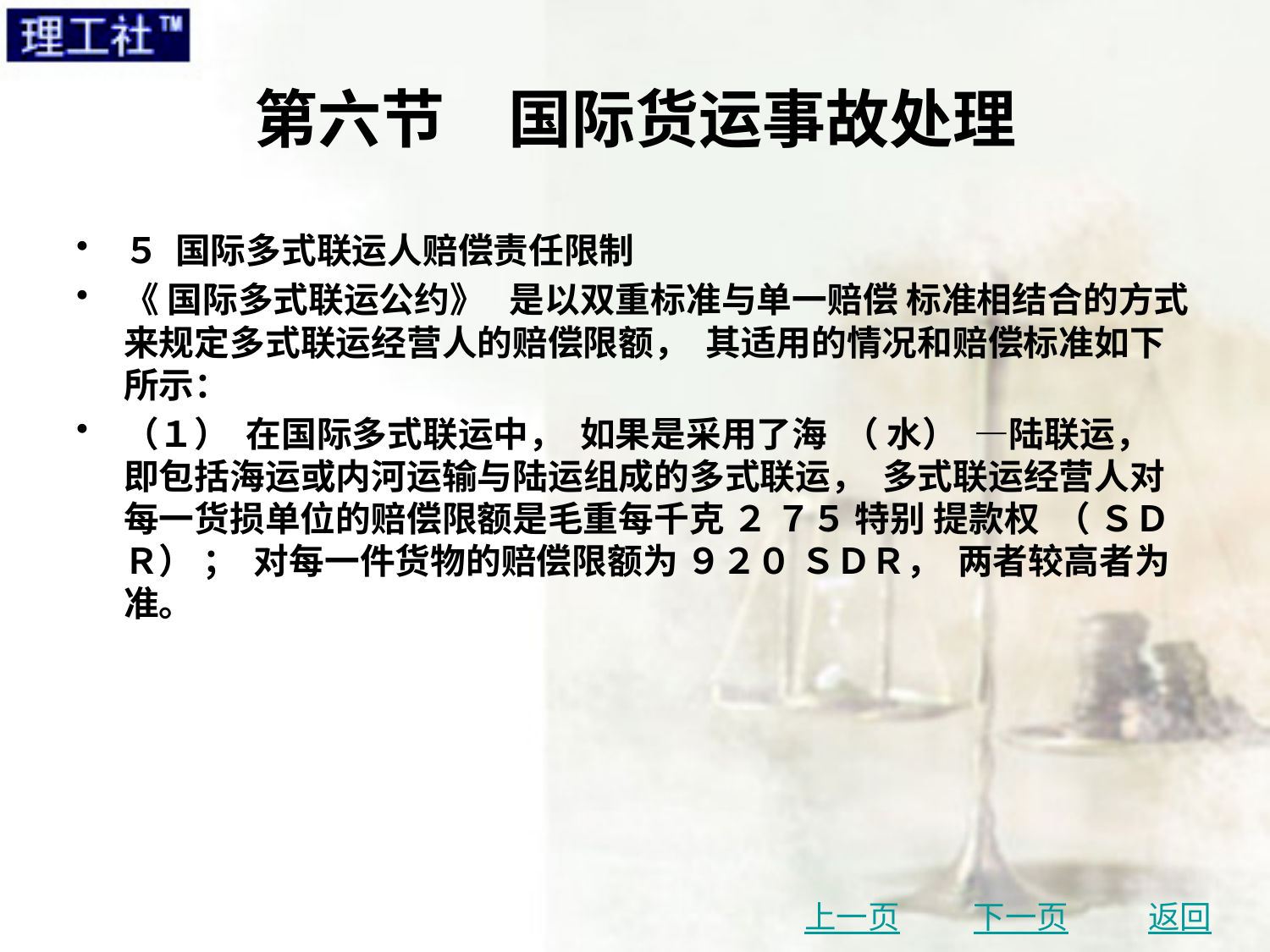

# 第六节　国际货运事故处理
５  国际多式联运人赔偿责任限制
《 国际多式联运公约》   是以双重标准与单一赔偿 标准相结合的方式来规定多式联运经营人的赔偿限额，  其适用的情况和赔偿标准如下所示：
（１）  在国际多式联运中，  如果是采用了海  （ 水）  —陆联运，  即包括海运或内河运输与陆运组成的多式联运，  多式联运经营人对每一货损单位的赔偿限额是毛重每千克 ２ ７５ 特别 提款权  （ ＳＤＲ） ；  对每一件货物的赔偿限额为 ９２０ ＳＤＲ，  两者较高者为准。

上一页
下一页
返回